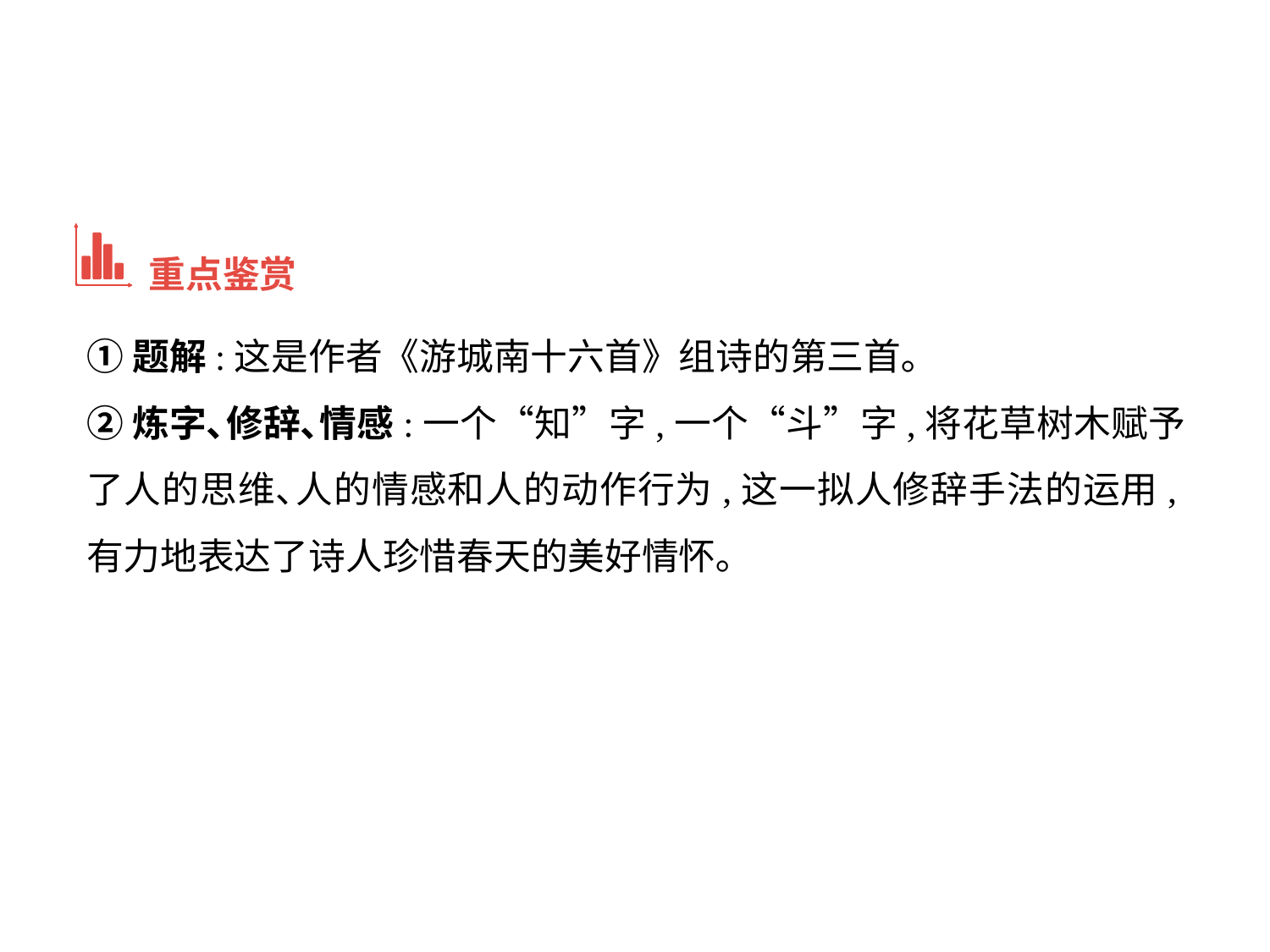

重点鉴赏
①题解:这是作者《游城南十六首》组诗的第三首｡
②炼字､修辞､情感:一个“知”字,一个“斗”字,将花草树木赋予了人的思维､人的情感和人的动作行为,这一拟人修辞手法的运用,有力地表达了诗人珍惜春天的美好情怀｡